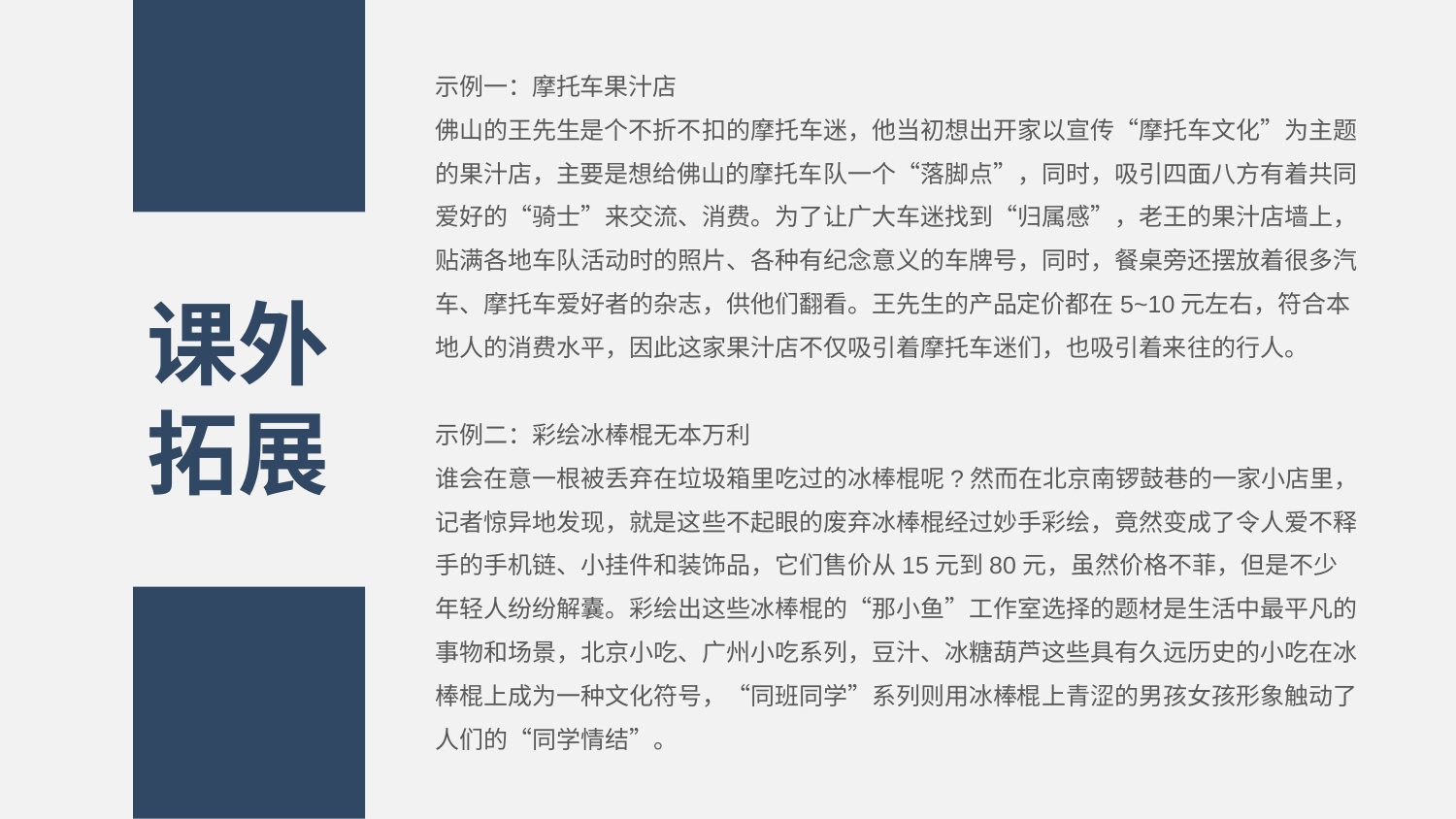

示例一：摩托车果汁店
佛山的王先生是个不折不扣的摩托车迷，他当初想出开家以宣传“摩托车文化”为主题的果汁店，主要是想给佛山的摩托车队一个“落脚点”，同时，吸引四面八方有着共同爱好的“骑士”来交流、消费。为了让广大车迷找到“归属感”，老王的果汁店墙上，贴满各地车队活动时的照片、各种有纪念意义的车牌号，同时，餐桌旁还摆放着很多汽车、摩托车爱好者的杂志，供他们翻看。王先生的产品定价都在5~10元左右，符合本地人的消费水平，因此这家果汁店不仅吸引着摩托车迷们，也吸引着来往的行人。

示例二：彩绘冰棒棍无本万利
谁会在意一根被丢弃在垃圾箱里吃过的冰棒棍呢?然而在北京南锣鼓巷的一家小店里，记者惊异地发现，就是这些不起眼的废弃冰棒棍经过妙手彩绘，竟然变成了令人爱不释手的手机链、小挂件和装饰品，它们售价从15元到80元，虽然价格不菲，但是不少年轻人纷纷解囊。彩绘出这些冰棒棍的“那小鱼”工作室选择的题材是生活中最平凡的事物和场景，北京小吃、广州小吃系列，豆汁、冰糖葫芦这些具有久远历史的小吃在冰棒棍上成为一种文化符号，“同班同学”系列则用冰棒棍上青涩的男孩女孩形象触动了人们的“同学情结”。
课外拓展